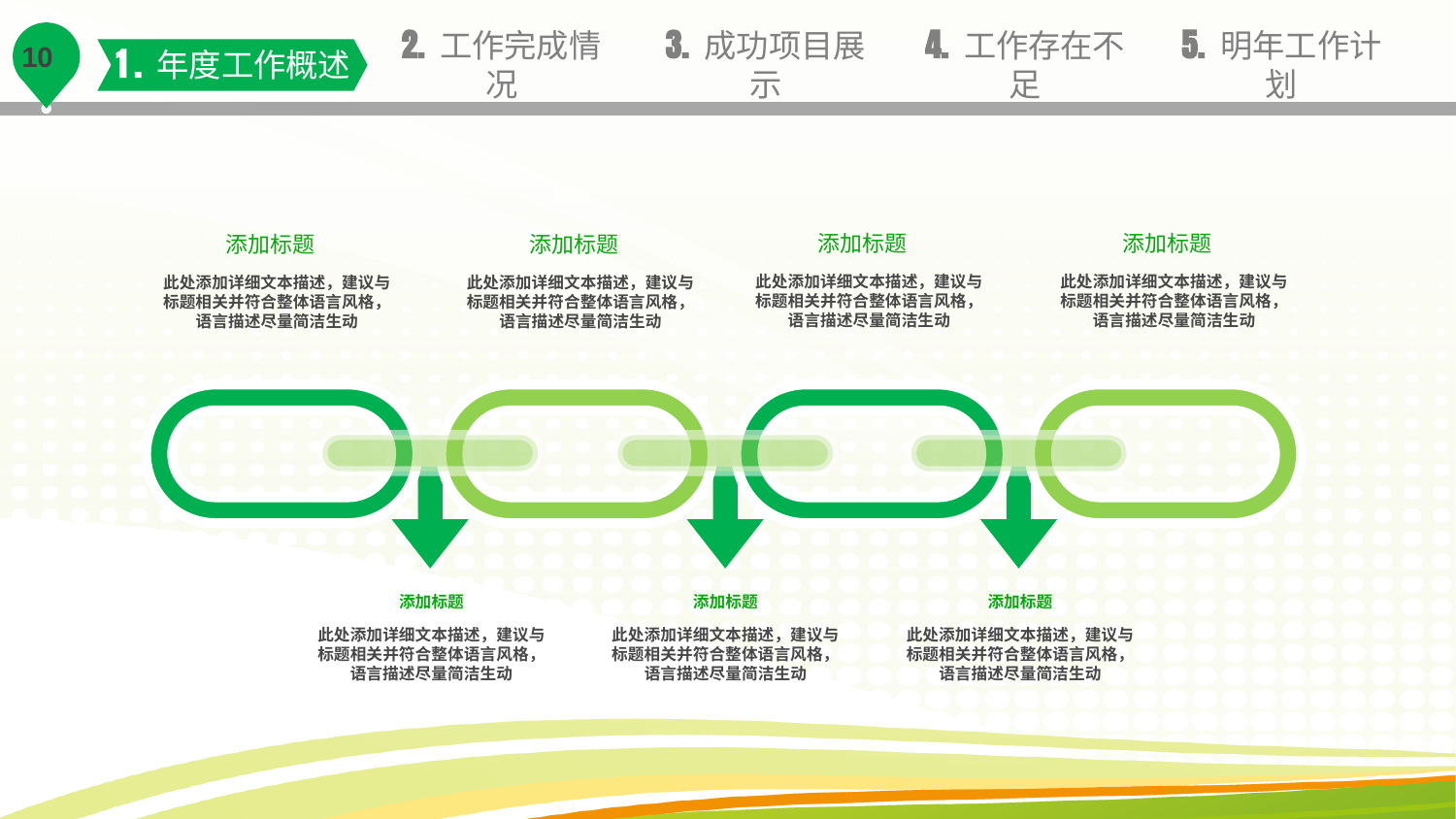

1 . 年度工作概述
2. 工作完成情况
3. 成功项目展示
4. 工作存在不足
5. 明年工作计划
添加标题
添加标题
添加标题
添加标题
此处添加详细文本描述，建议与标题相关并符合整体语言风格，语言描述尽量简洁生动
此处添加详细文本描述，建议与标题相关并符合整体语言风格，语言描述尽量简洁生动
此处添加详细文本描述，建议与标题相关并符合整体语言风格，语言描述尽量简洁生动
此处添加详细文本描述，建议与标题相关并符合整体语言风格，语言描述尽量简洁生动

添加标题
添加标题
添加标题
此处添加详细文本描述，建议与标题相关并符合整体语言风格，语言描述尽量简洁生动
此处添加详细文本描述，建议与标题相关并符合整体语言风格，语言描述尽量简洁生动
此处添加详细文本描述，建议与标题相关并符合整体语言风格，语言描述尽量简洁生动